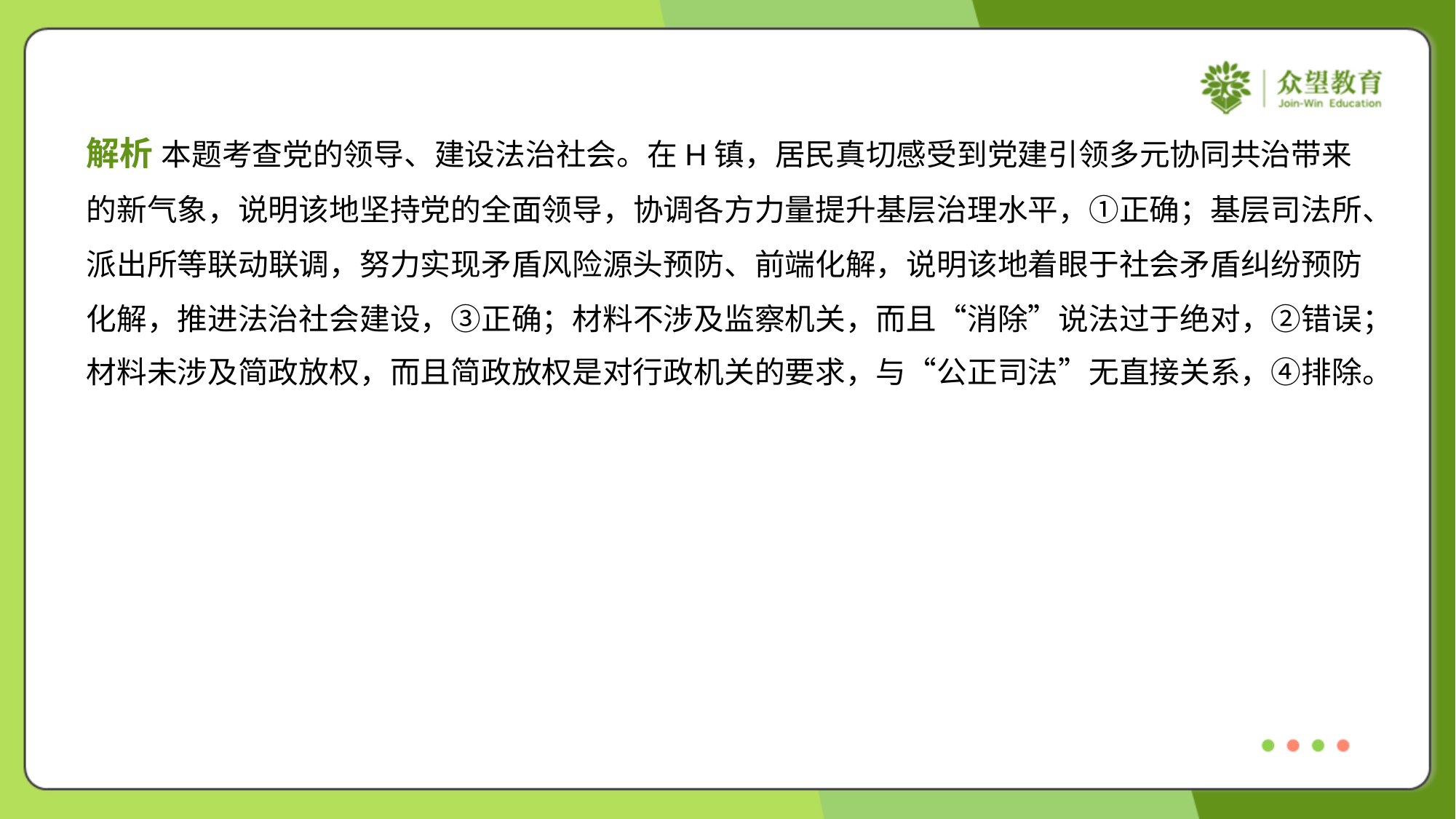

解析 本题考查党的领导、建设法治社会。在H镇，居民真切感受到党建引领多元协同共治带来
的新气象，说明该地坚持党的全面领导，协调各方力量提升基层治理水平，①正确；基层司法所、
派出所等联动联调，努力实现矛盾风险源头预防、前端化解，说明该地着眼于社会矛盾纠纷预防
化解，推进法治社会建设，③正确；材料不涉及监察机关，而且“消除”说法过于绝对，②错误；
材料未涉及简政放权，而且简政放权是对行政机关的要求，与“公正司法”无直接关系，④排除。